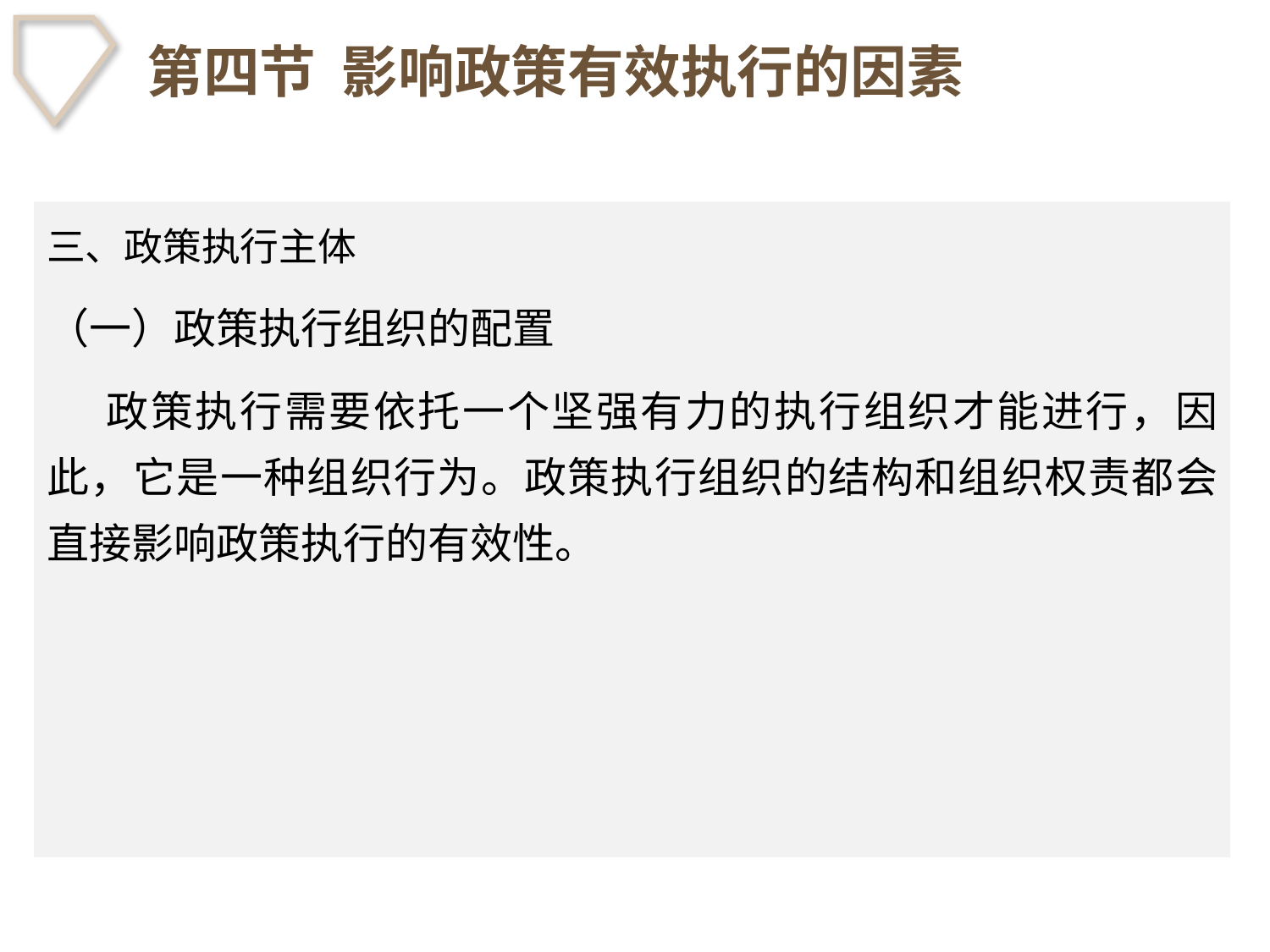

# 第四节  影响政策有效执行的因素
三、政策执行主体
（一）政策执行组织的配置
    政策执行需要依托一个坚强有力的执行组织才能进行，因此，它是一种组织行为。政策执行组织的结构和组织权责都会直接影响政策执行的有效性。